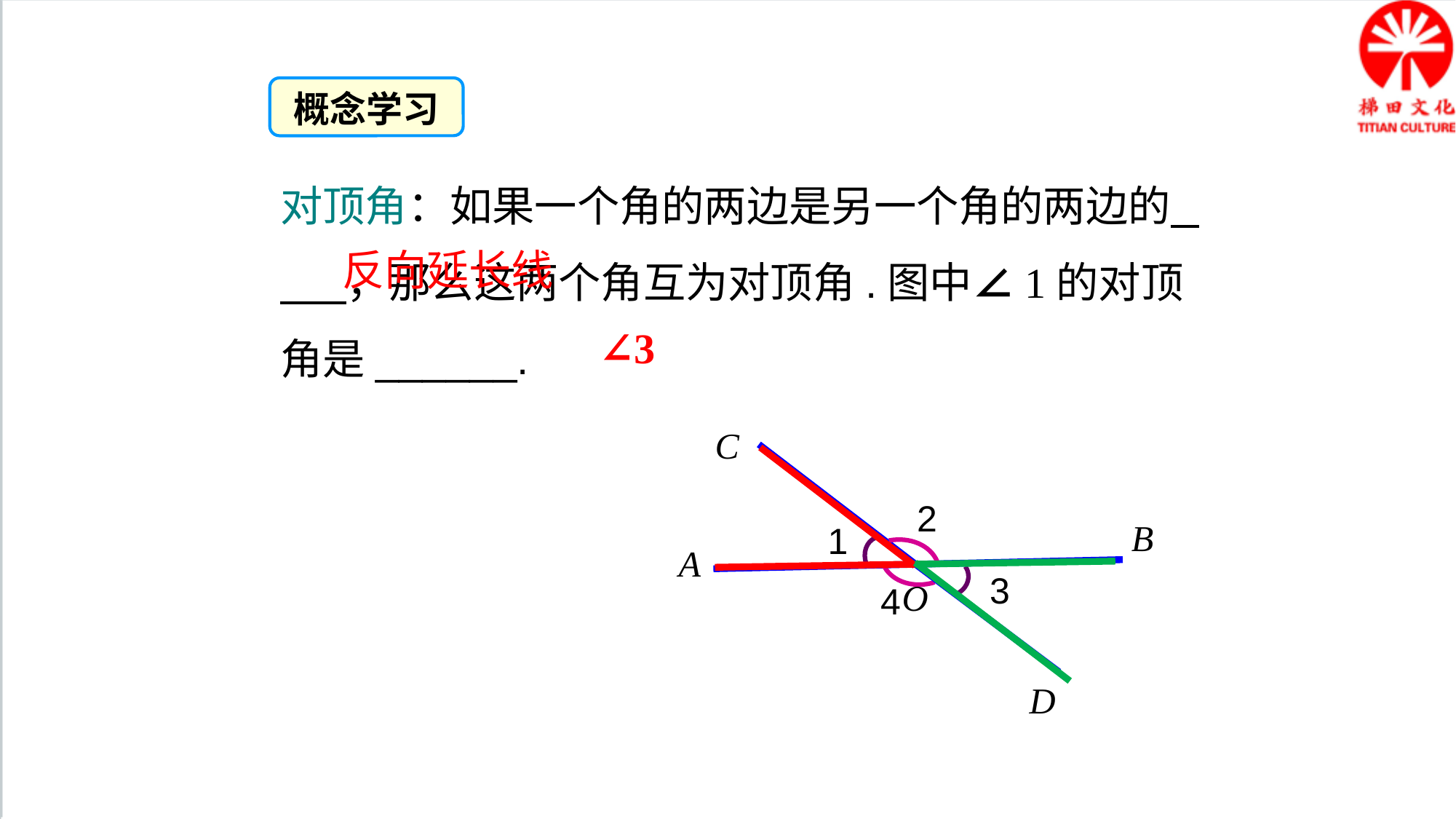

概念学习
对顶角：如果一个角的两边是另一个角的两边的           ，那么这两个角互为对顶角.图中∠1的对顶角是______.
反向延长线
∠3
C

2
B
1
A

3

O
4
D